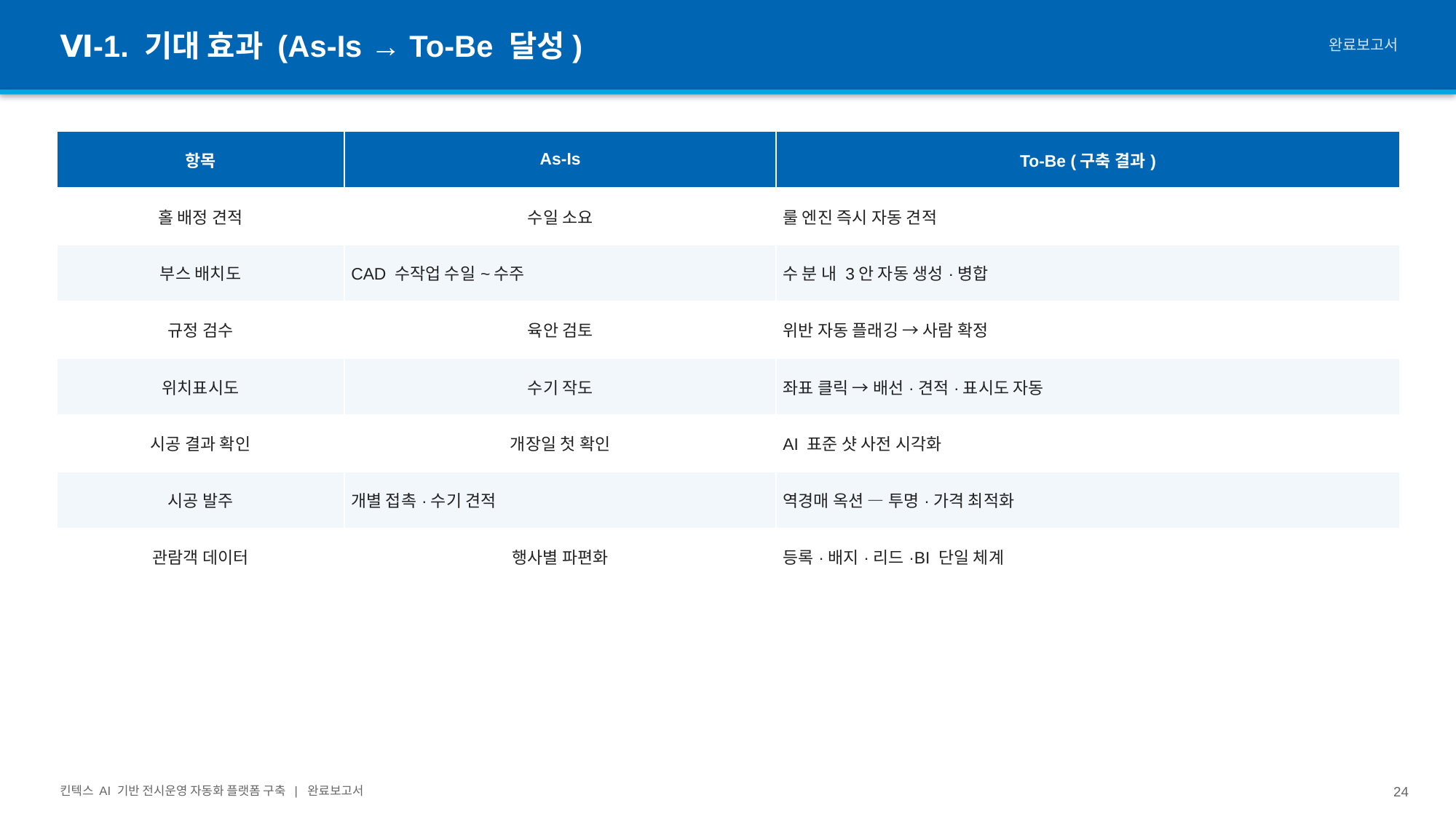

Ⅵ-1. 기대 효과 (As-Is → To-Be 달성)
완료보고서

| 항목 | As-Is | To-Be (구축 결과) |
| --- | --- | --- |
| 홀 배정 견적 | 수일 소요 | 룰 엔진 즉시 자동 견적 |
| 부스 배치도 | CAD 수작업 수일~수주 | 수 분 내 3안 자동 생성·병합 |
| 규정 검수 | 육안 검토 | 위반 자동 플래깅 → 사람 확정 |
| 위치표시도 | 수기 작도 | 좌표 클릭 → 배선·견적·표시도 자동 |
| 시공 결과 확인 | 개장일 첫 확인 | AI 표준 샷 사전 시각화 |
| 시공 발주 | 개별 접촉·수기 견적 | 역경매 옥션 — 투명·가격 최적화 |
| 관람객 데이터 | 행사별 파편화 | 등록·배지·리드·BI 단일 체계 |
킨텍스 AI 기반 전시운영 자동화 플랫폼 구축  |  완료보고서
24